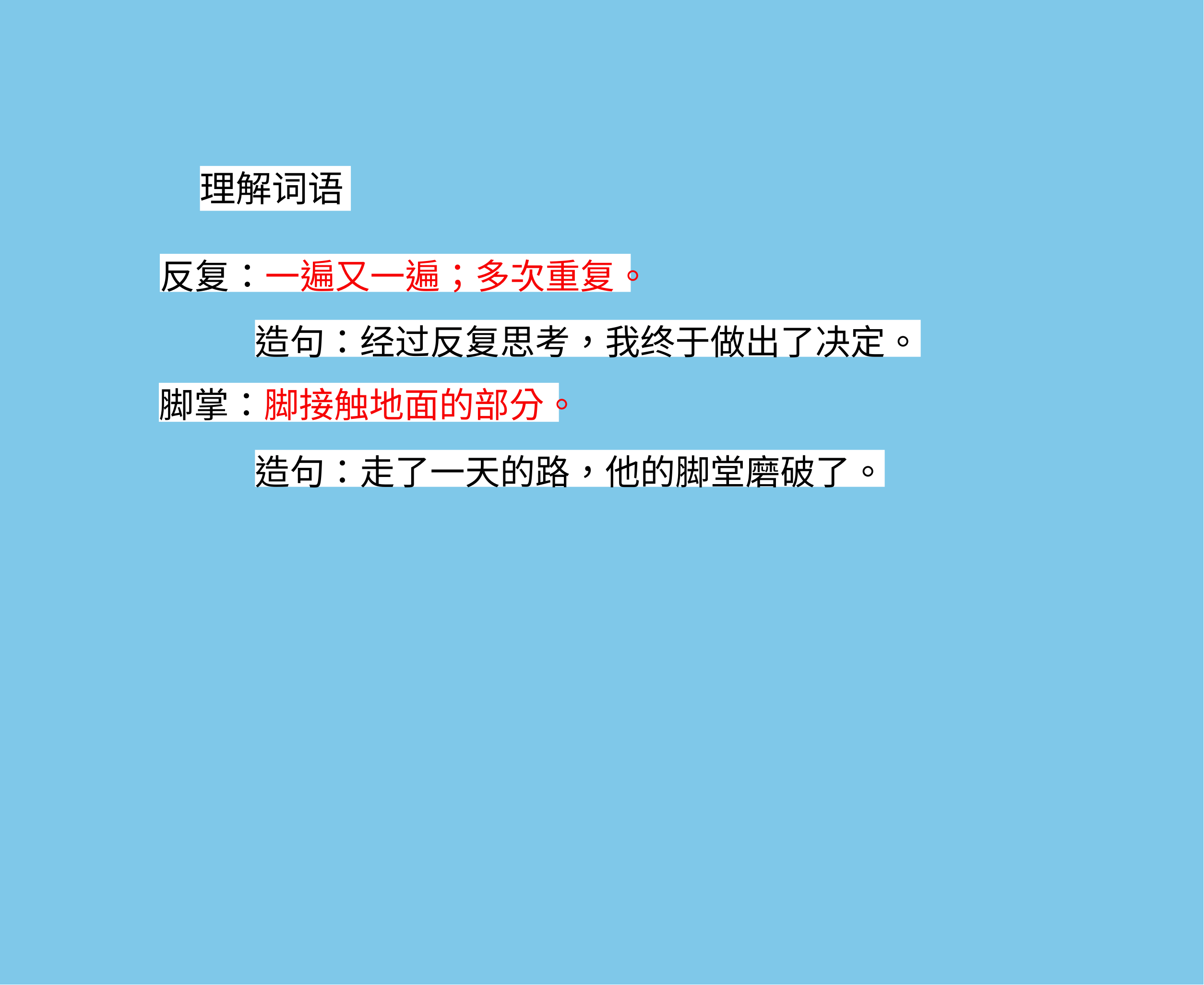

理解词语
反复：一遍又一遍；多次重复。
造句：经过反复思考，我终于做出了决定。
脚掌：脚接触地面的部分。
造句：走了一天的路，他的脚堂磨破了。